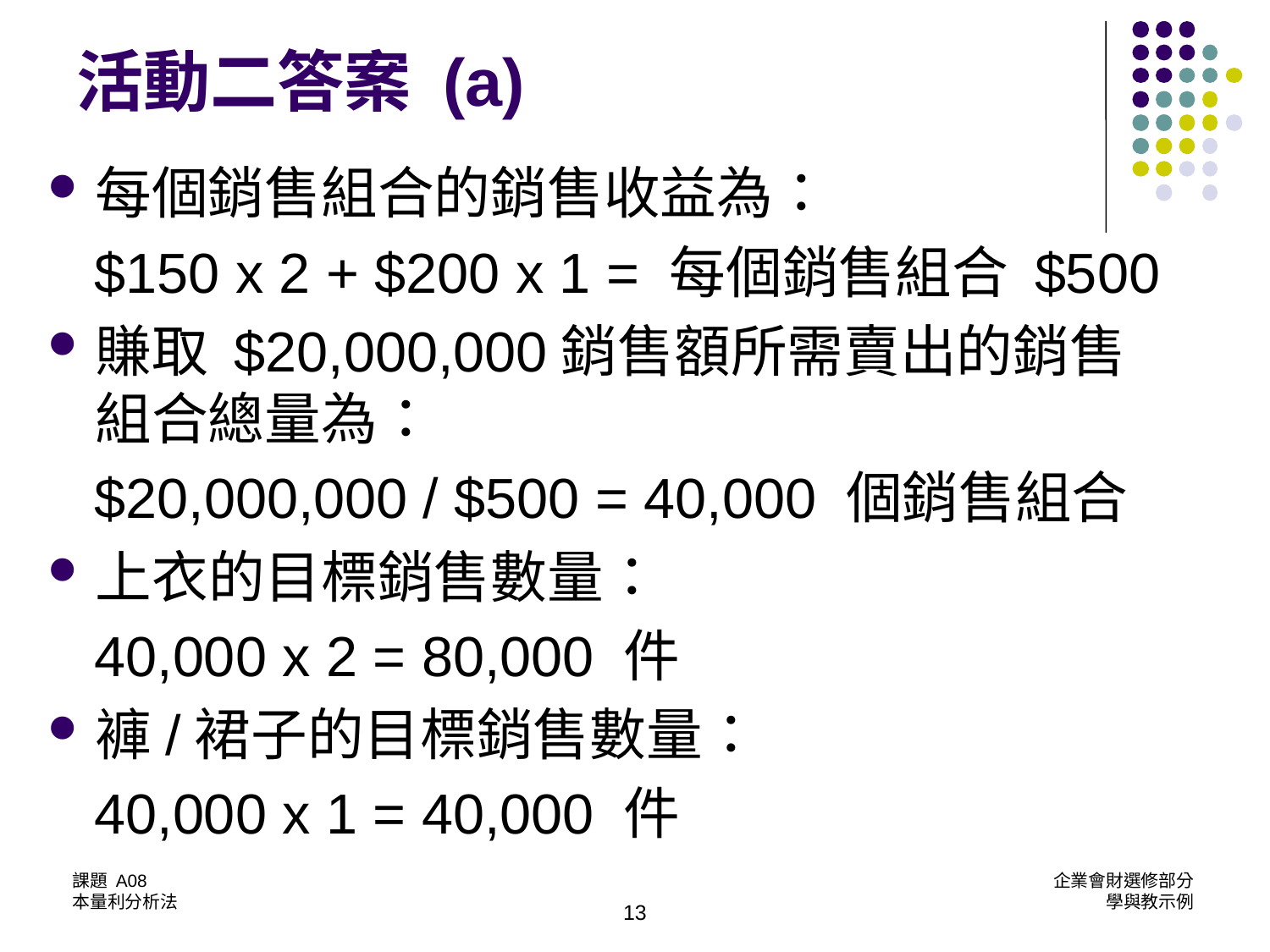

# 活動二答案 (a)
每個銷售組合的銷售收益為：
   $150 x 2 + $200 x 1 = 每個銷售組合 $500
賺取 $20,000,000銷售額所需賣出的銷售組合總量為：
   $20,000,000 / $500 = 40,000 個銷售組合
上衣的目標銷售數量：
   40,000 x 2 = 80,000 件
褲/裙子的目標銷售數量：
   40,000 x 1 = 40,000 件

13